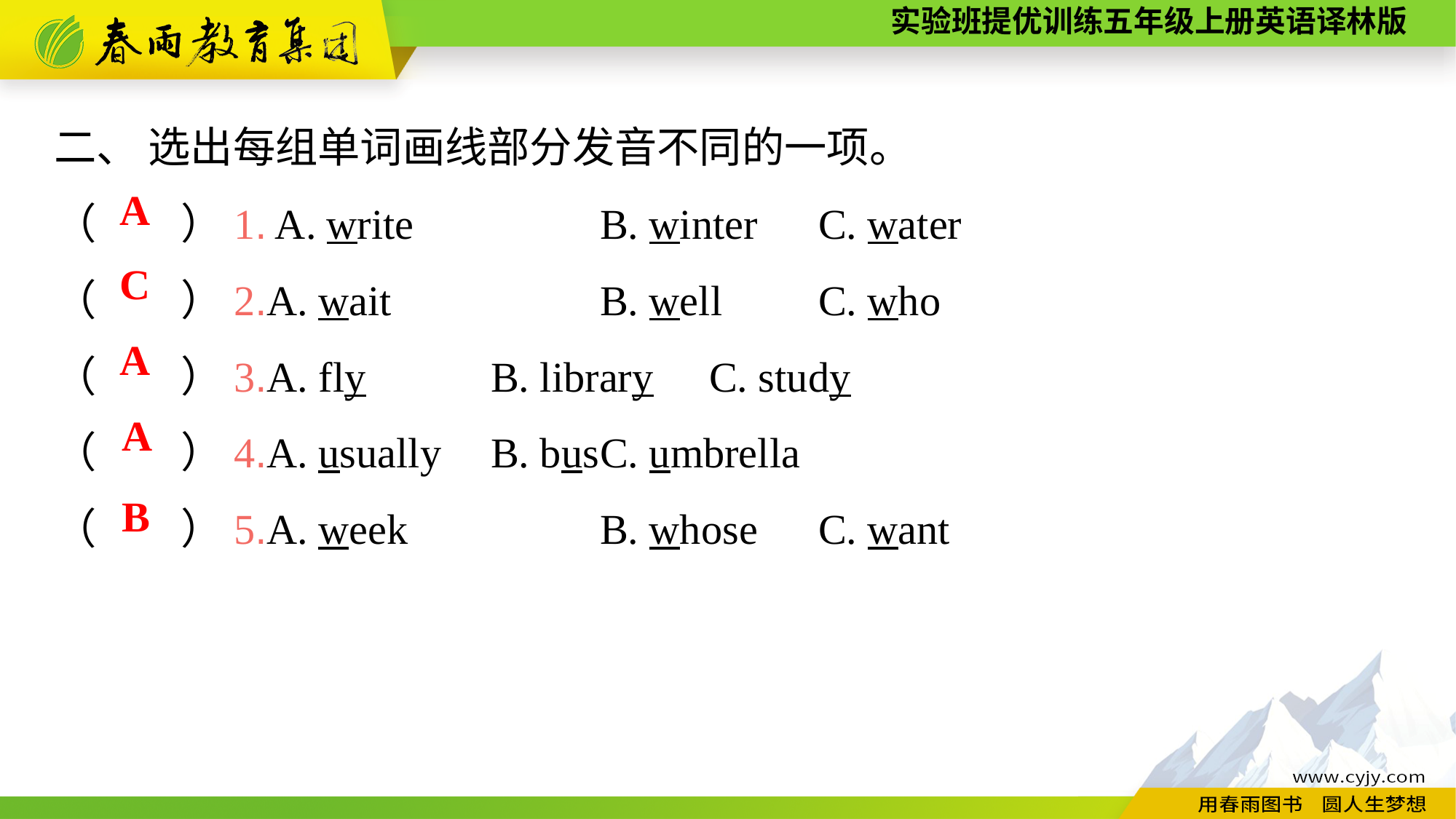

二、 选出每组单词画线部分发音不同的一项。
（　　）1. A. write		B. winter	C. water
（　　）2.A. wait		B. well	C. who
（　　）3.A. fly		B. library	C. study
（　　）4.A. usually	B. bus	C. umbrella
（　　）5.A. week		B. whose	C. want
A
C
A
A
B